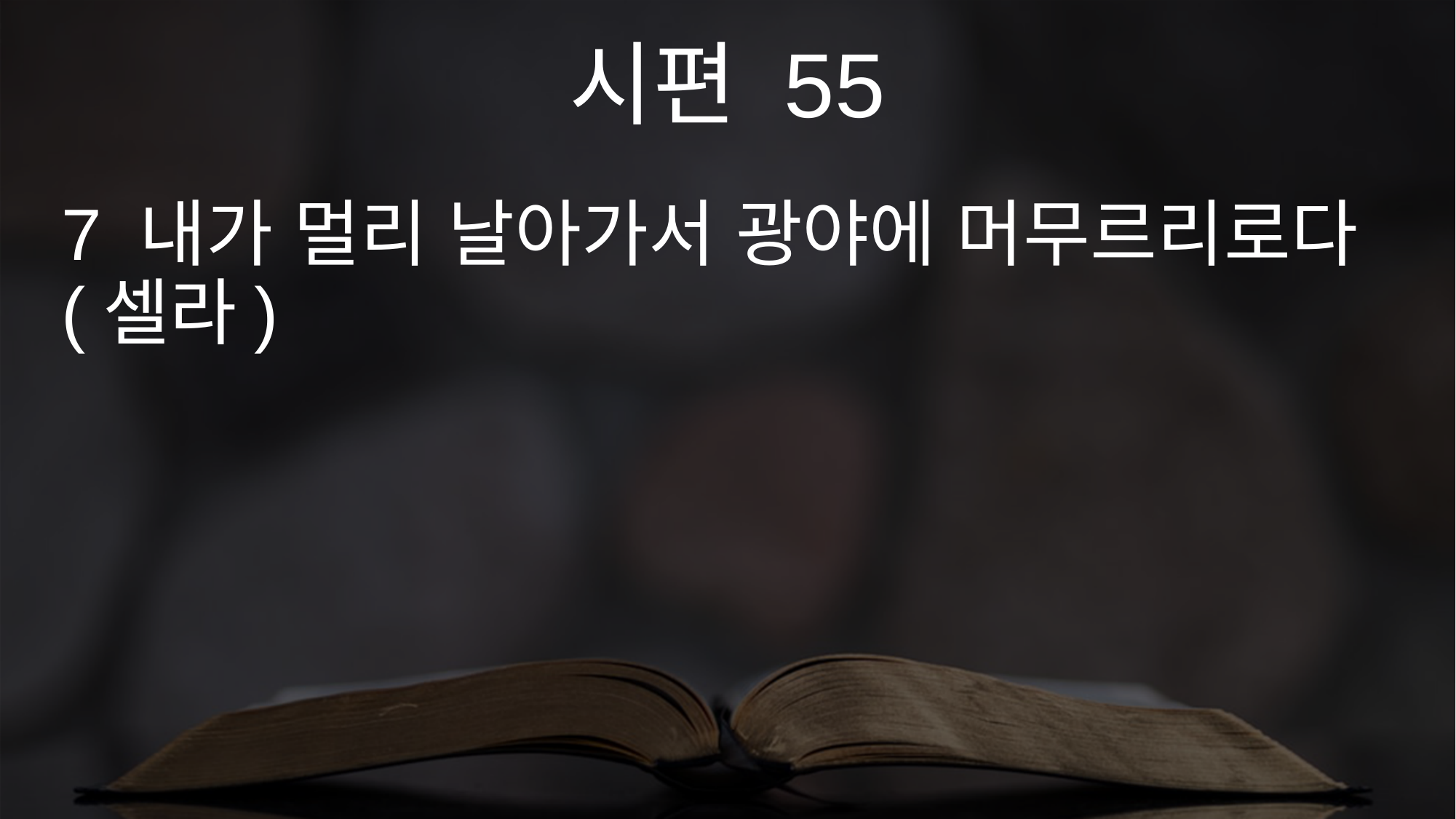

시편 55
7 내가 멀리 날아가서 광야에 머무르리로다 (셀라)